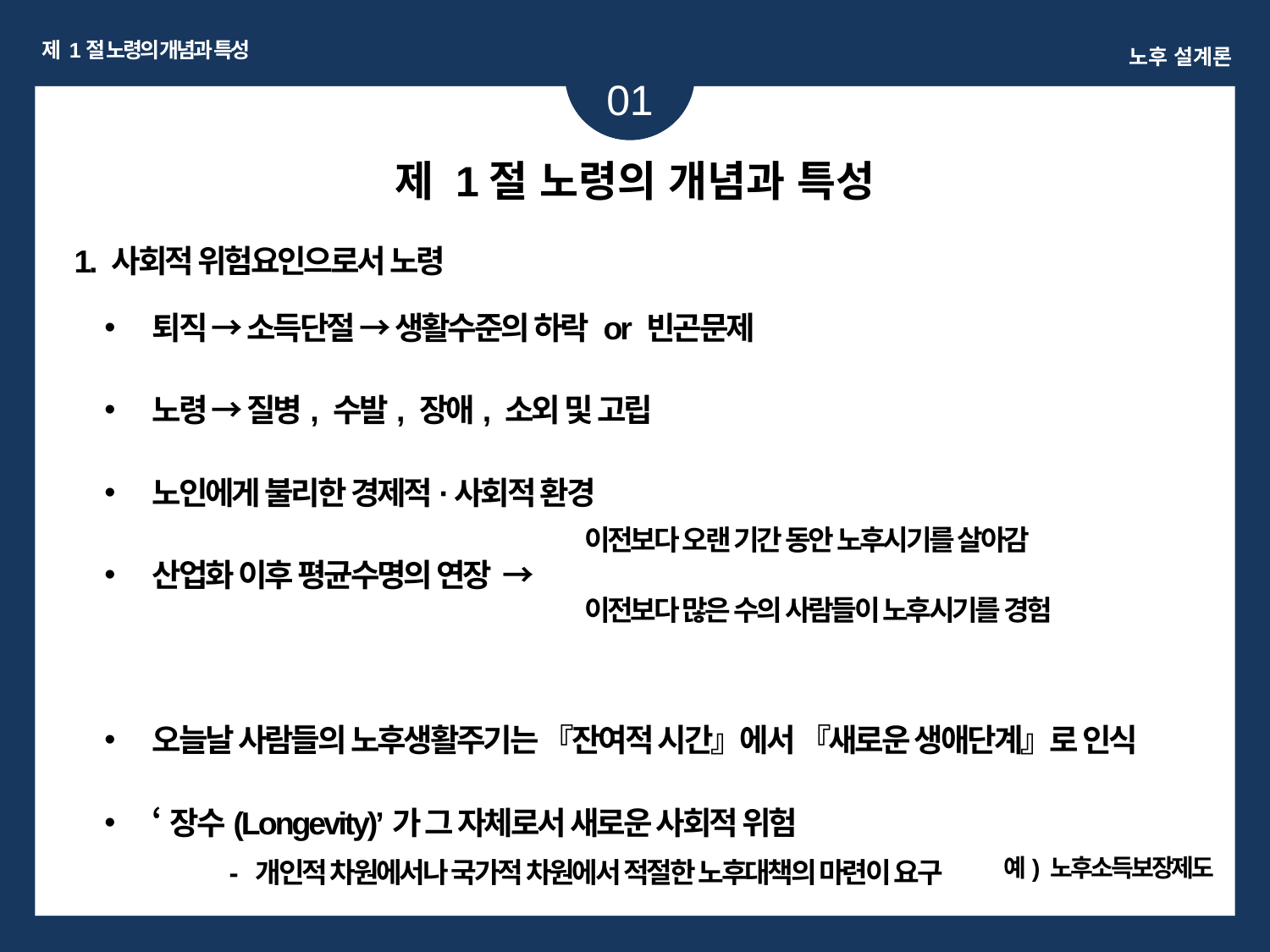

제 1절 노령의 개념과 특성
노후 설계론
01

제 1절 노령의 개념과 특성
1. 사회적 위험요인으로서 노령
퇴직 → 소득단절 → 생활수준의 하락 or 빈곤문제
노령 → 질병, 수발, 장애, 소외 및 고립
노인에게 불리한 경제적 ∙ 사회적 환경
산업화 이후 평균수명의 연장  →

오늘날 사람들의 노후생활주기는 『잔여적 시간』에서 『새로운 생애단계』로 인식
‘장수(Longevity)’가 그 자체로서 새로운 사회적 위험
이전보다 오랜 기간 동안 노후시기를 살아감
이전보다 많은 수의 사람들이 노후시기를 경험
예) 노후소득보장제도
-  개인적 차원에서나 국가적 차원에서 적절한 노후대책의 마련이 요구